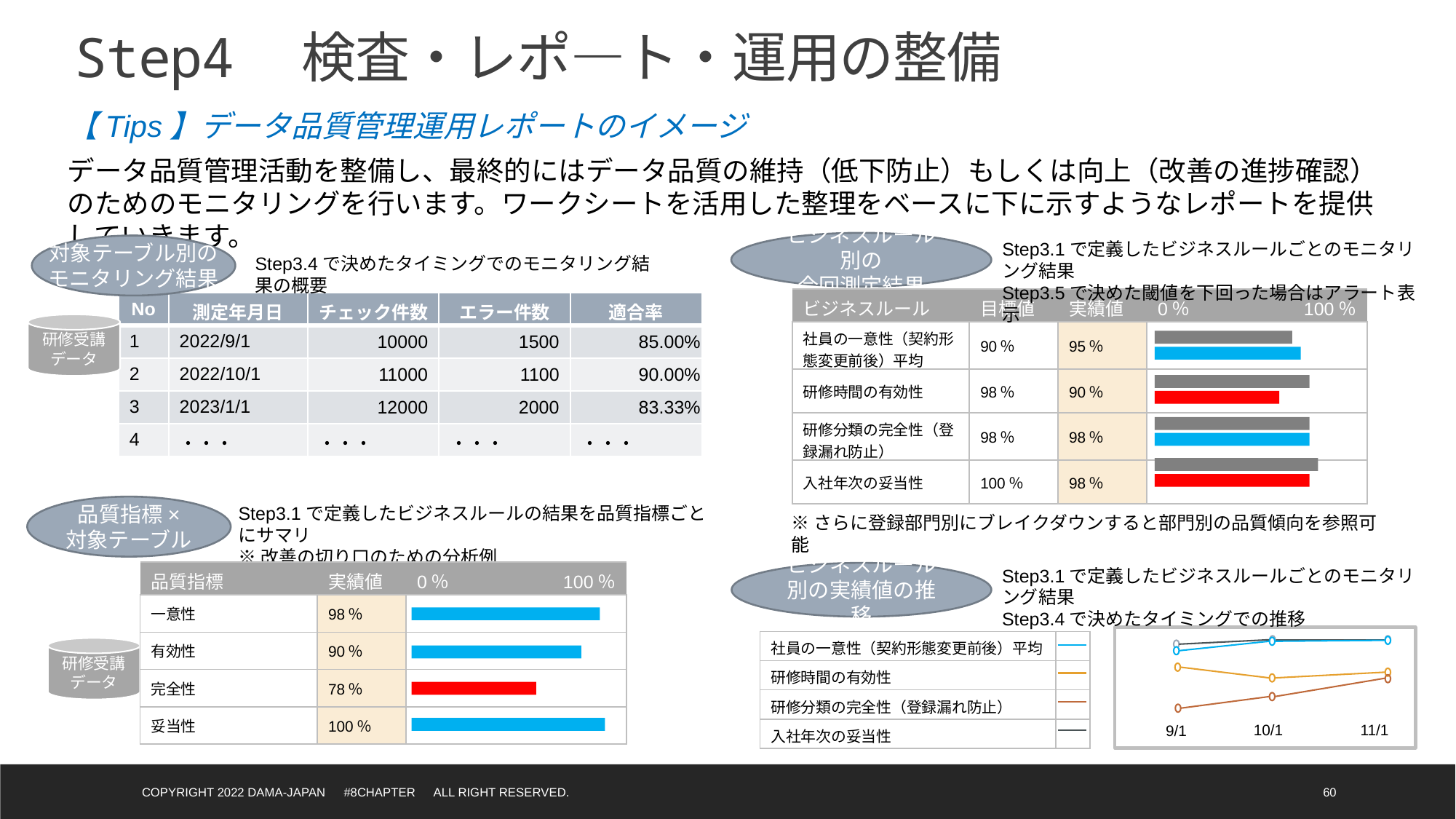

Step4　検査・レポ―ト・運用の整備
【Tips】データ品質管理運用レポートのイメージ
データ品質管理活動を整備し、最終的にはデータ品質の維持（低下防止）もしくは向上（改善の進捗確認）のためのモニタリングを行います。ワークシートを活用した整理をベースに下に示すようなレポートを提供していきます。
Step3.1で定義したビジネスルールごとのモニタリング結果
Step3.5で決めた閾値を下回った場合はアラート表示
ビジネスルール別の
今回測定結果
対象テーブル別の
モニタリング結果

Step3.4で決めたタイミングでのモニタリング結果の概要
| ビジネスルール | 目標値 | 実績値 | 0％ | 100％ |
| --- | --- | --- | --- | --- |
| 社員の一意性（契約形態変更前後）平均 | 90％ | 95％ |  |  |
| 研修時間の有効性 | 98％ | 90％ |  |  |
| 研修分類の完全性（登録漏れ防止） | 98％ | 98％ |  |  |
| 入社年次の妥当性 | 100％ | 98％ |  |  |
| No | 測定年月日 | チェック件数 | エラー件数 | 適合率 |
| --- | --- | --- | --- | --- |
| 1 | 2022/9/1 | 10000 | 1500 | 85.00% |
| 2 | 2022/10/1 | 11000 | 1100 | 90.00% |
| 3 | 2023/1/1 | 12000 | 2000 | 83.33% |
| 4 | ・・・ | ・・・ | ・・・ | ・・・ |
研修受講
データ

品質指標×
対象テーブル
Step3.1で定義したビジネスルールの結果を品質指標ごとにサマリ
※改善の切り口のための分析例
※さらに登録部門別にブレイクダウンすると部門別の品質傾向を参照可能
Step3.1で定義したビジネスルールごとのモニタリング結果
Step3.4で決めたタイミングでの推移
| 品質指標 | 実績値 | 0％ | 100％ |
| --- | --- | --- | --- |
| 一意性 | 98％ |  |  |
| 有効性 | 90％ |  |  |
| 完全性 | 78％ |  |  |
| 妥当性 | 100％ |  |  |
ビジネスルール別の実績値の推移

10/1
11/1
9/1
| 社員の一意性（契約形態変更前後）平均 |  |
| --- | --- |
| 研修時間の有効性 |  |
| 研修分類の完全性（登録漏れ防止） |  |
| 入社年次の妥当性 |  |
100%
研修受講
データ

95%

90%

Copyright 2022 DAMA-JAPAN　#8chapter　All right reserved.
60